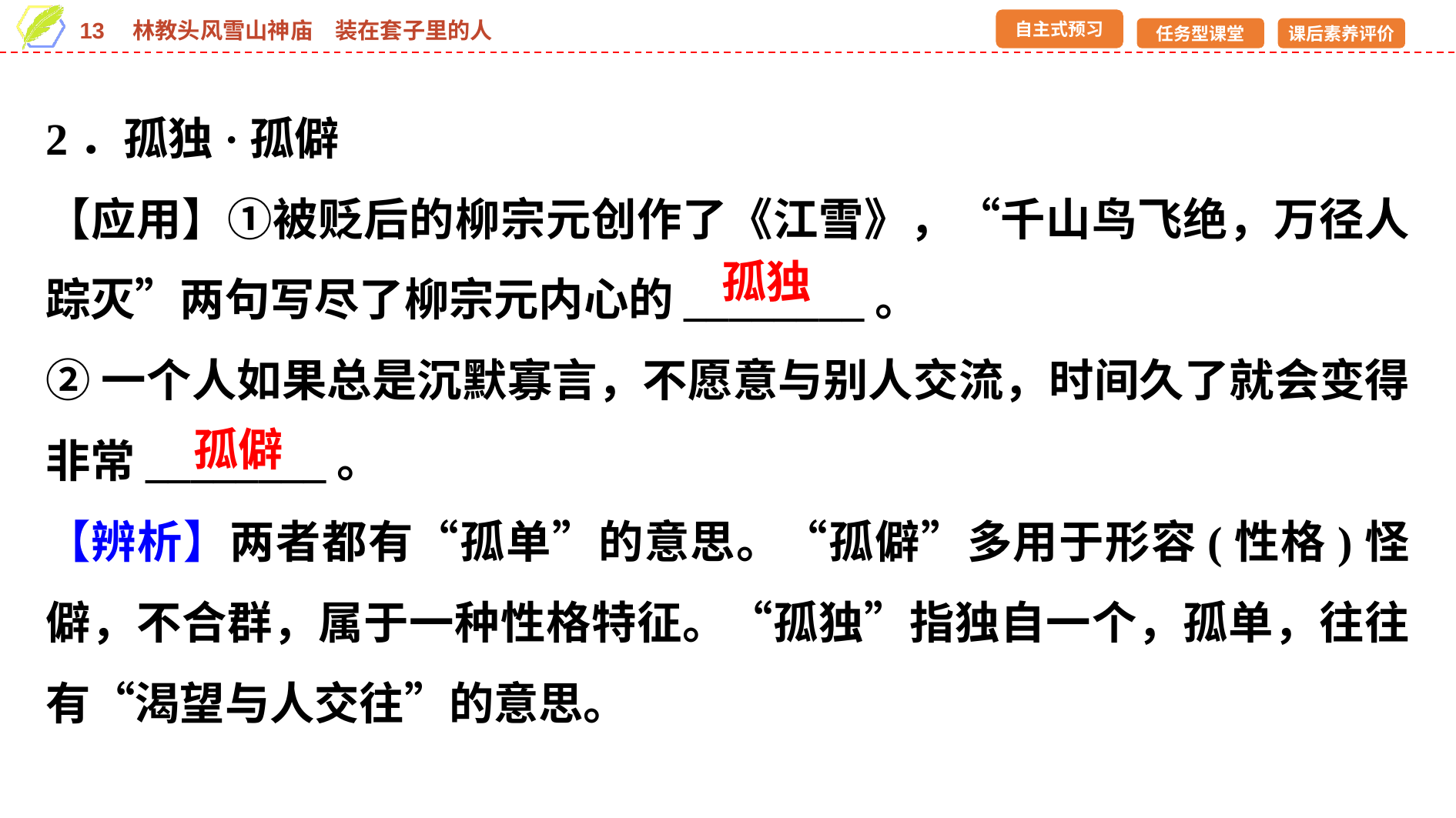

2．孤独·孤僻
【应用】①被贬后的柳宗元创作了《江雪》，“千山鸟飞绝，万径人踪灭”两句写尽了柳宗元内心的________。
②一个人如果总是沉默寡言，不愿意与别人交流，时间久了就会变得非常________。
【辨析】两者都有“孤单”的意思。“孤僻”多用于形容(性格)怪僻，不合群，属于一种性格特征。“孤独”指独自一个，孤单，往往有“渴望与人交往”的意思。
孤独
孤僻